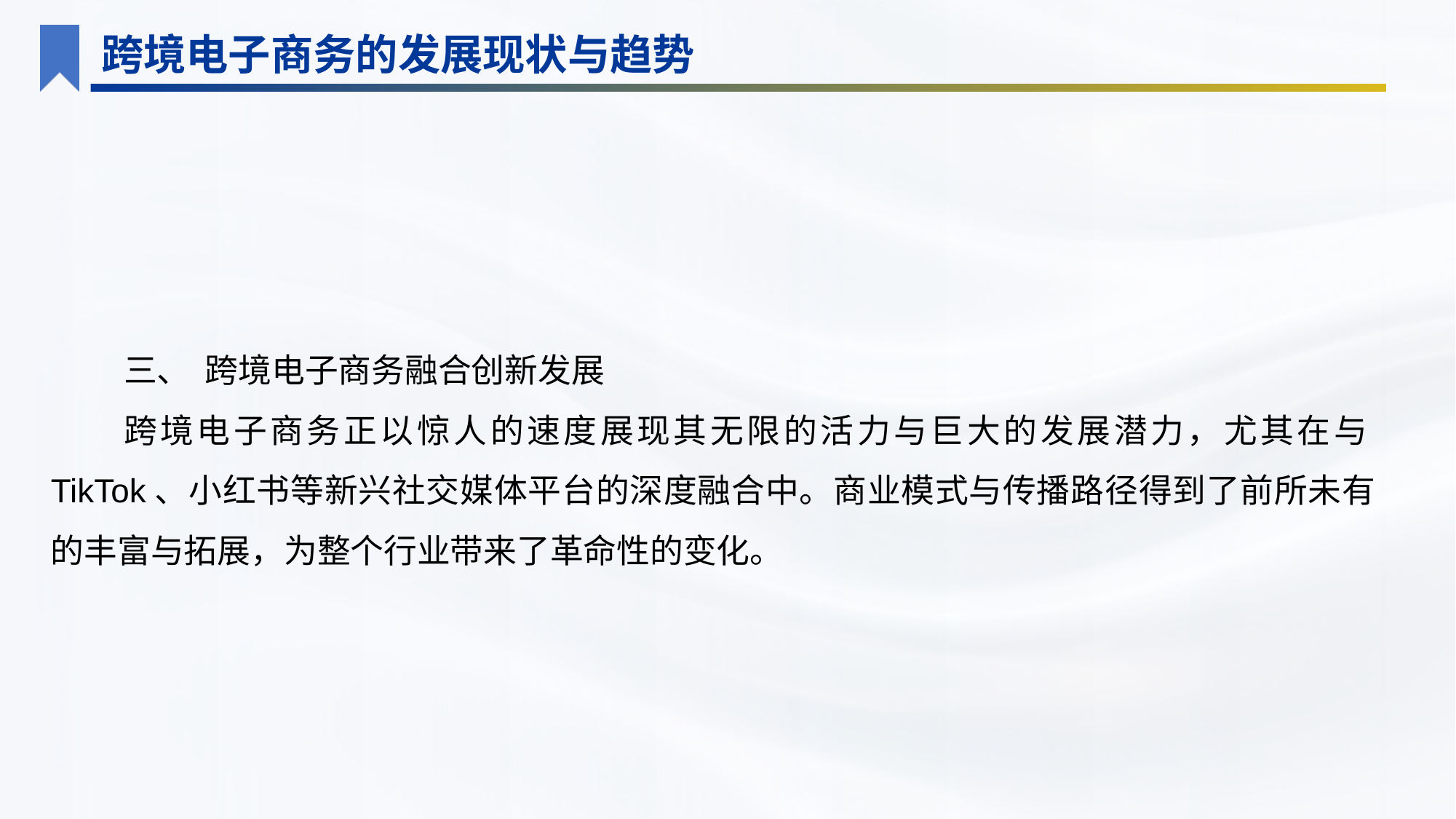

跨境电子商务的发展现状与趋势
三、  跨境电子商务融合创新发展
跨境电子商务正以惊人的速度展现其无限的活力与巨大的发展潜力，尤其在与TikTok、小红书等新兴社交媒体平台的深度融合中。商业模式与传播路径得到了前所未有的丰富与拓展，为整个行业带来了革命性的变化。